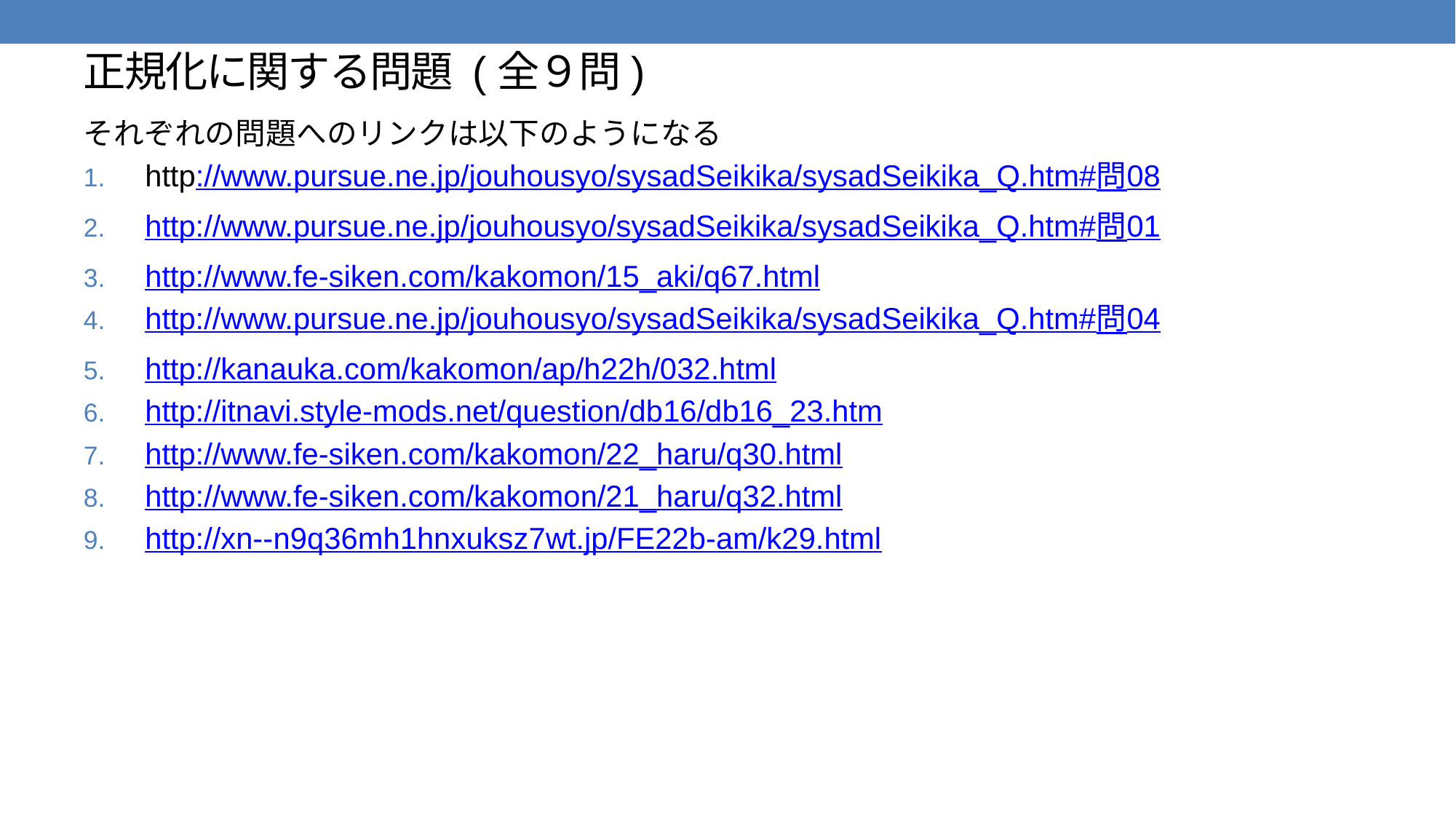

# 正規化に関する問題 (全９問)
それぞれの問題へのリンクは以下のようになる
http://www.pursue.ne.jp/jouhousyo/sysadSeikika/sysadSeikika_Q.htm#問08
http://www.pursue.ne.jp/jouhousyo/sysadSeikika/sysadSeikika_Q.htm#問01
http://www.fe-siken.com/kakomon/15_aki/q67.html
http://www.pursue.ne.jp/jouhousyo/sysadSeikika/sysadSeikika_Q.htm#問04
http://kanauka.com/kakomon/ap/h22h/032.html
http://itnavi.style-mods.net/question/db16/db16_23.htm
http://www.fe-siken.com/kakomon/22_haru/q30.html
http://www.fe-siken.com/kakomon/21_haru/q32.html
http://xn--n9q36mh1hnxuksz7wt.jp/FE22b-am/k29.html